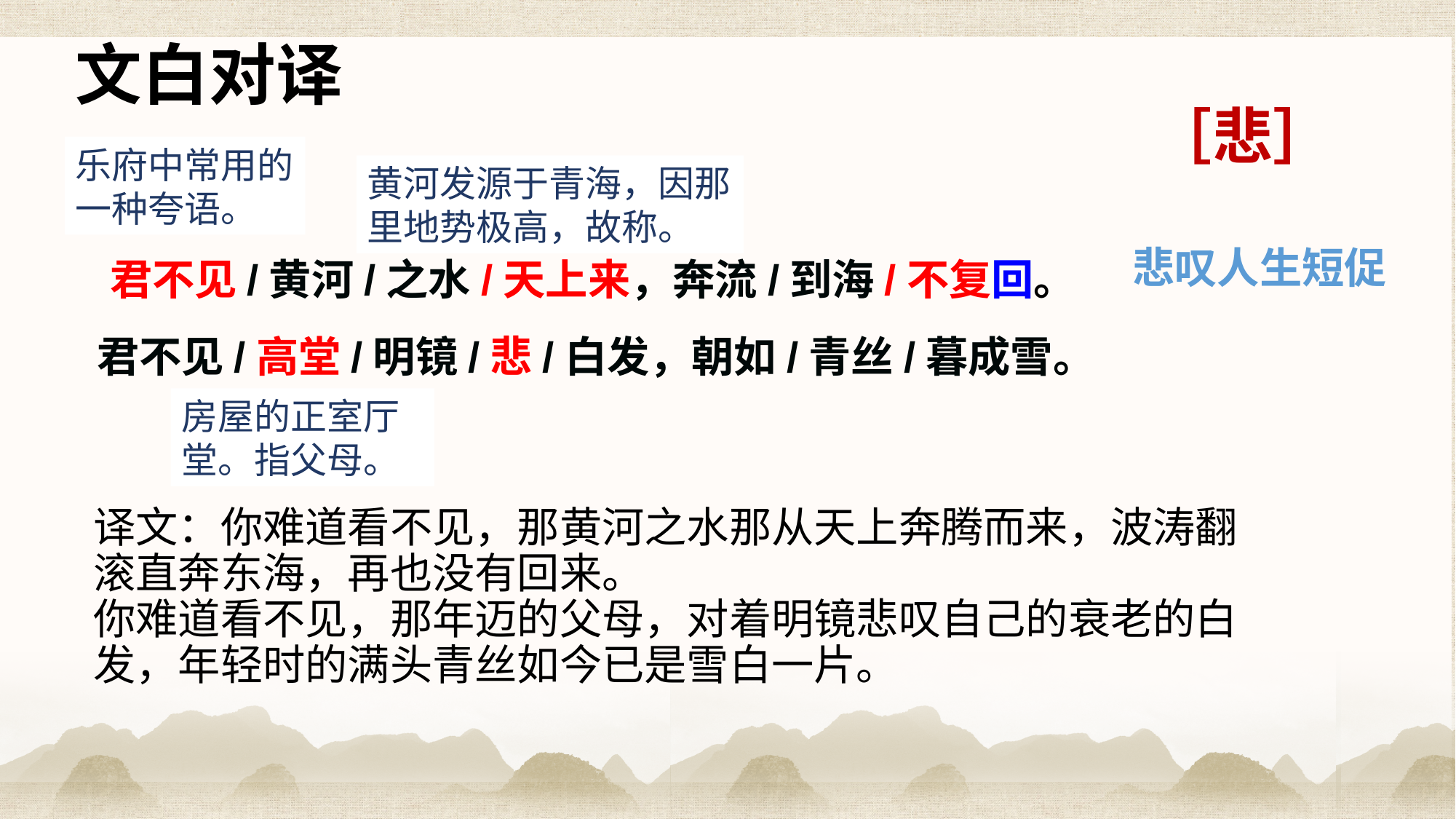

文白对译
［悲］
乐府中常用的一种夸语。
黄河发源于青海，因那里地势极高，故称。
 君不见/黄河/之水/天上来，奔流/到海/不复回。
 君不见/高堂/明镜/悲/白发，朝如/青丝/暮成雪。
悲叹人生短促
房屋的正室厅堂。指父母。
译文：你难道看不见，那黄河之水那从天上奔腾而来，波涛翻滚直奔东海，再也没有回来。
你难道看不见，那年迈的父母，对着明镜悲叹自己的衰老的白发，年轻时的满头青丝如今已是雪白一片。